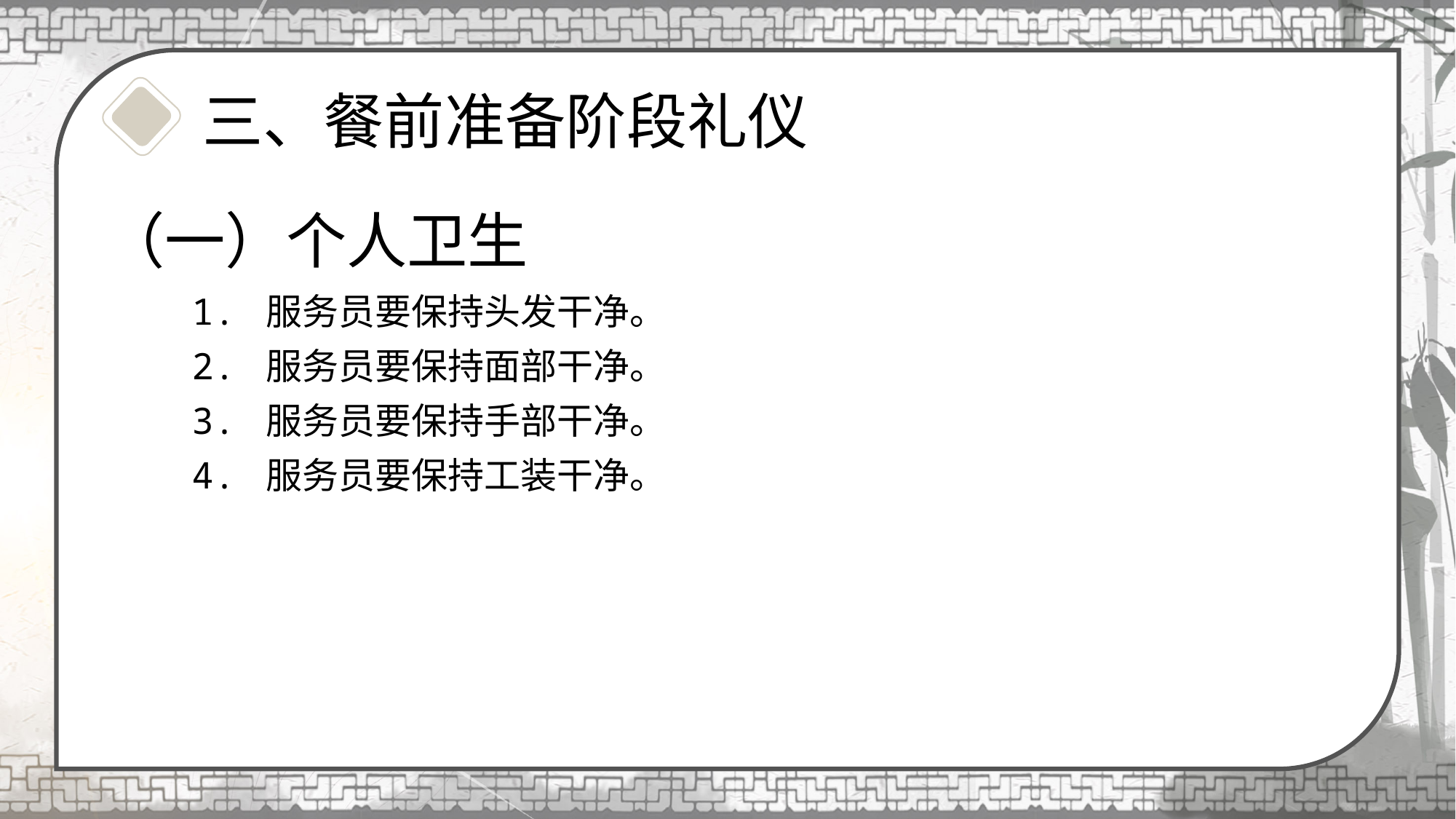

三、餐前准备阶段礼仪
（一）个人卫生
    1. 服务员要保持头发干净。
    2. 服务员要保持面部干净。
    3. 服务员要保持手部干净。
    4. 服务员要保持工装干净。
1.11.1什么是仪容什么是仪容